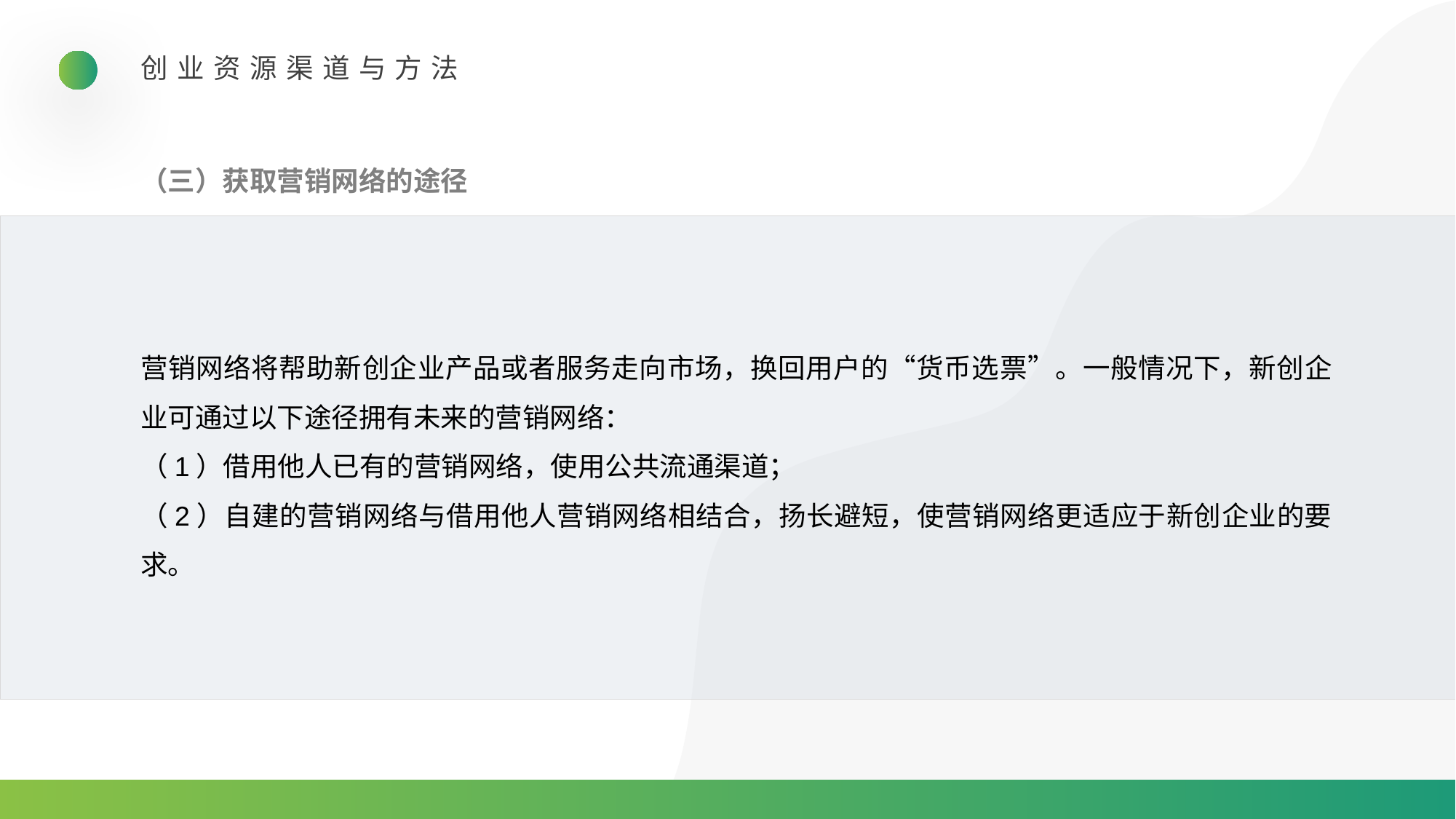

创业资源渠道与方法
（三）获取营销网络的途径

营销网络将帮助新创企业产品或者服务走向市场，换回用户的“货币选票”。一般情况下，新创企业可通过以下途径拥有未来的营销网络：
（1）借用他人已有的营销网络，使用公共流通渠道；
（2）自建的营销网络与借用他人营销网络相结合，扬长避短，使营销网络更适应于新创企业的要求。